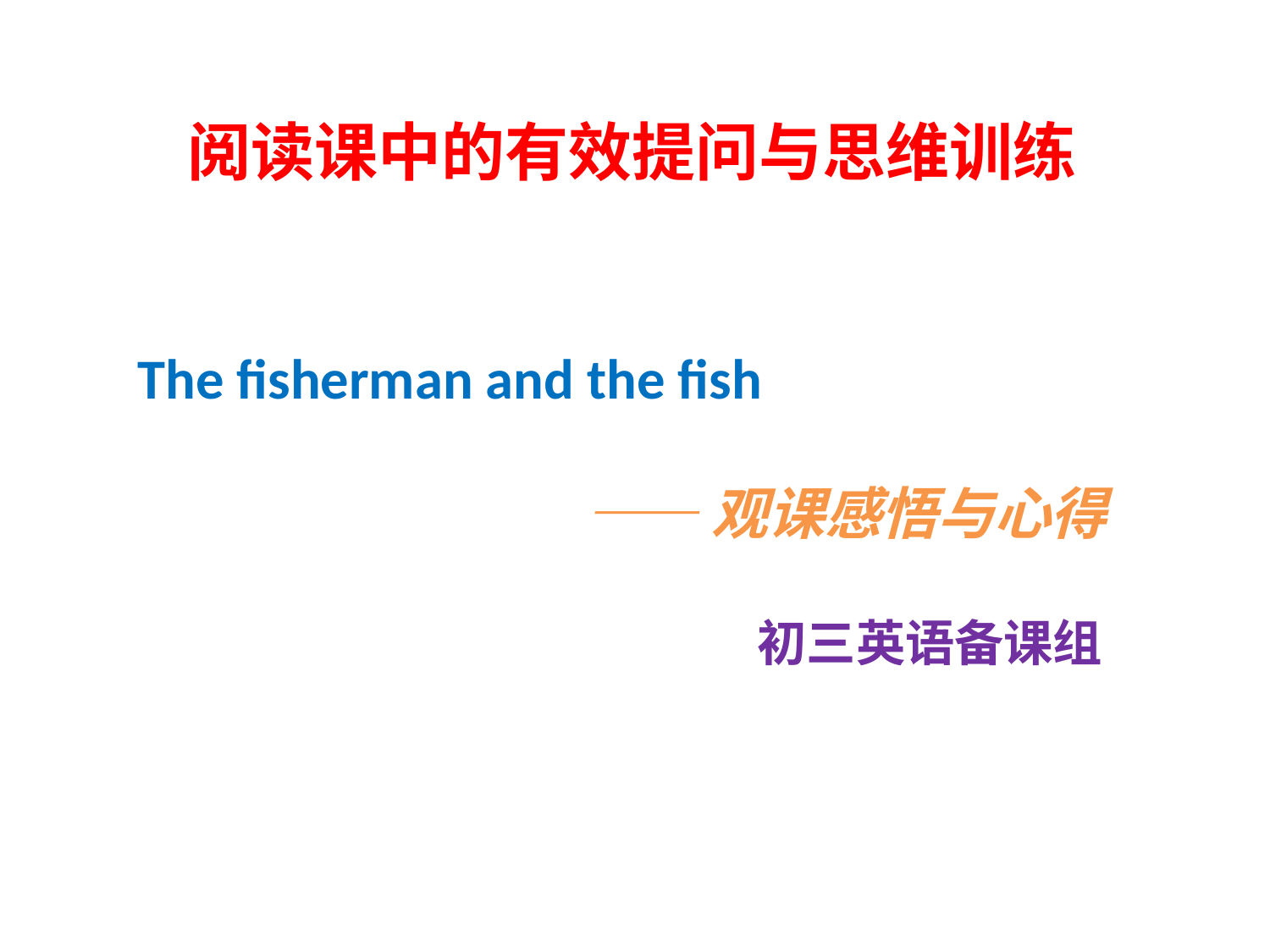

阅读课中的有效提问与思维训练
The fisherman and the fish

                                               ——观课感悟与心得
初三英语备课组